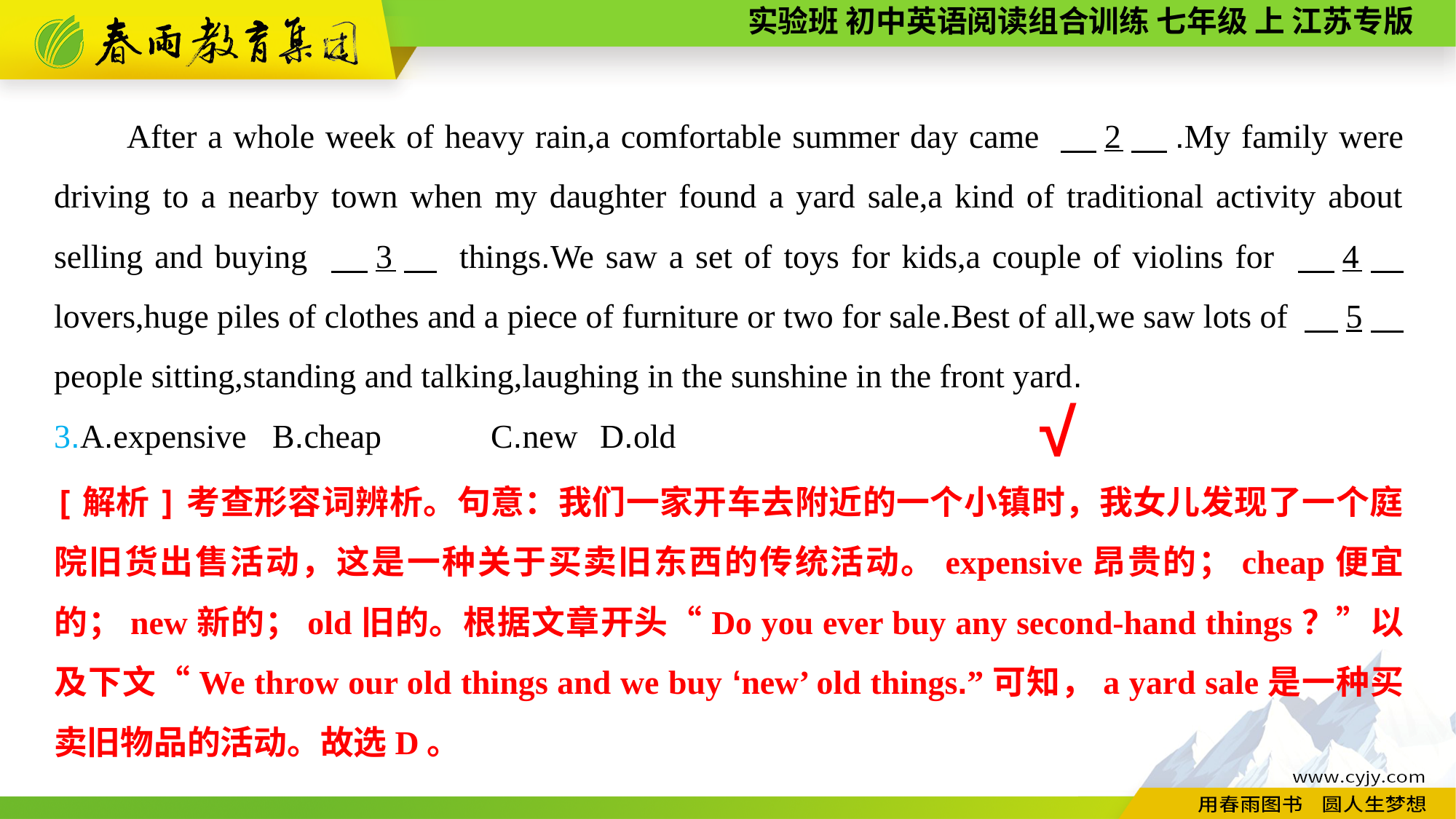

After a whole week of heavy rain,a comfortable summer day came 　2　.My family were driving to a nearby town when my daughter found a yard sale,a kind of traditional activity about selling and buying 　3　 things.We saw a set of toys for kids,a couple of violins for 　4　 lovers,huge piles of clothes and a piece of furniture or two for sale.Best of all,we saw lots of 　5　 people sitting,standing and talking,laughing in the sunshine in the front yard.
3.A.expensive	B.cheap	C.new	D.old
√
[解析]考查形容词辨析。句意：我们一家开车去附近的一个小镇时，我女儿发现了一个庭院旧货出售活动，这是一种关于买卖旧东西的传统活动。expensive昂贵的；cheap便宜的；new新的；old旧的。根据文章开头“Do you ever buy any second-hand things？”以及下文“We throw our old things and we buy ‘new’ old things.”可知，a yard sale是一种买卖旧物品的活动。故选D。